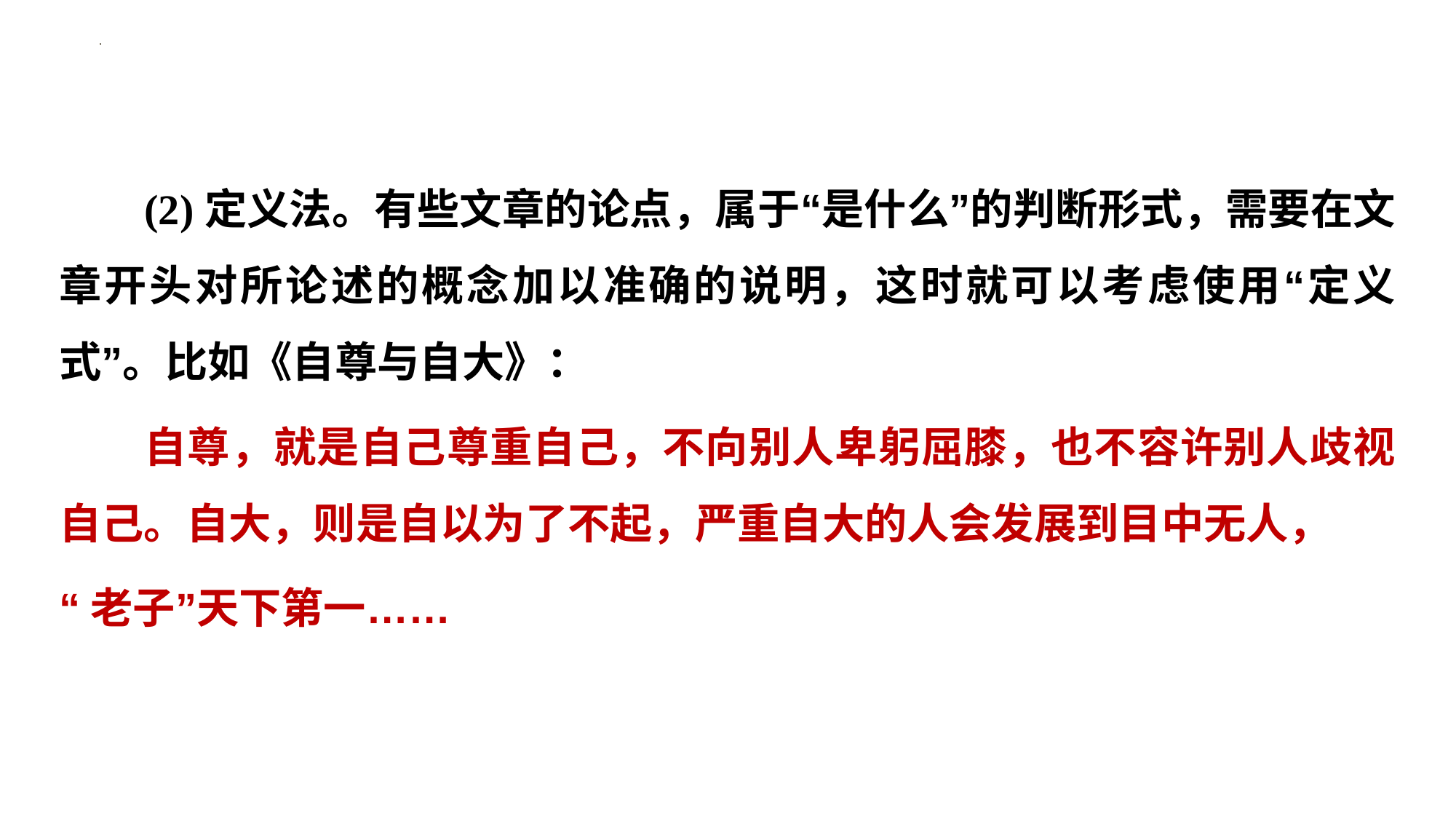

(2)定义法。有些文章的论点，属于“是什么”的判断形式，需要在文章开头对所论述的概念加以准确的说明，这时就可以考虑使用“定义式”。比如《自尊与自大》：
自尊，就是自己尊重自己，不向别人卑躬屈膝，也不容许别人歧视自己。自大，则是自以为了不起，严重自大的人会发展到目中无人，
“老子”天下第一……